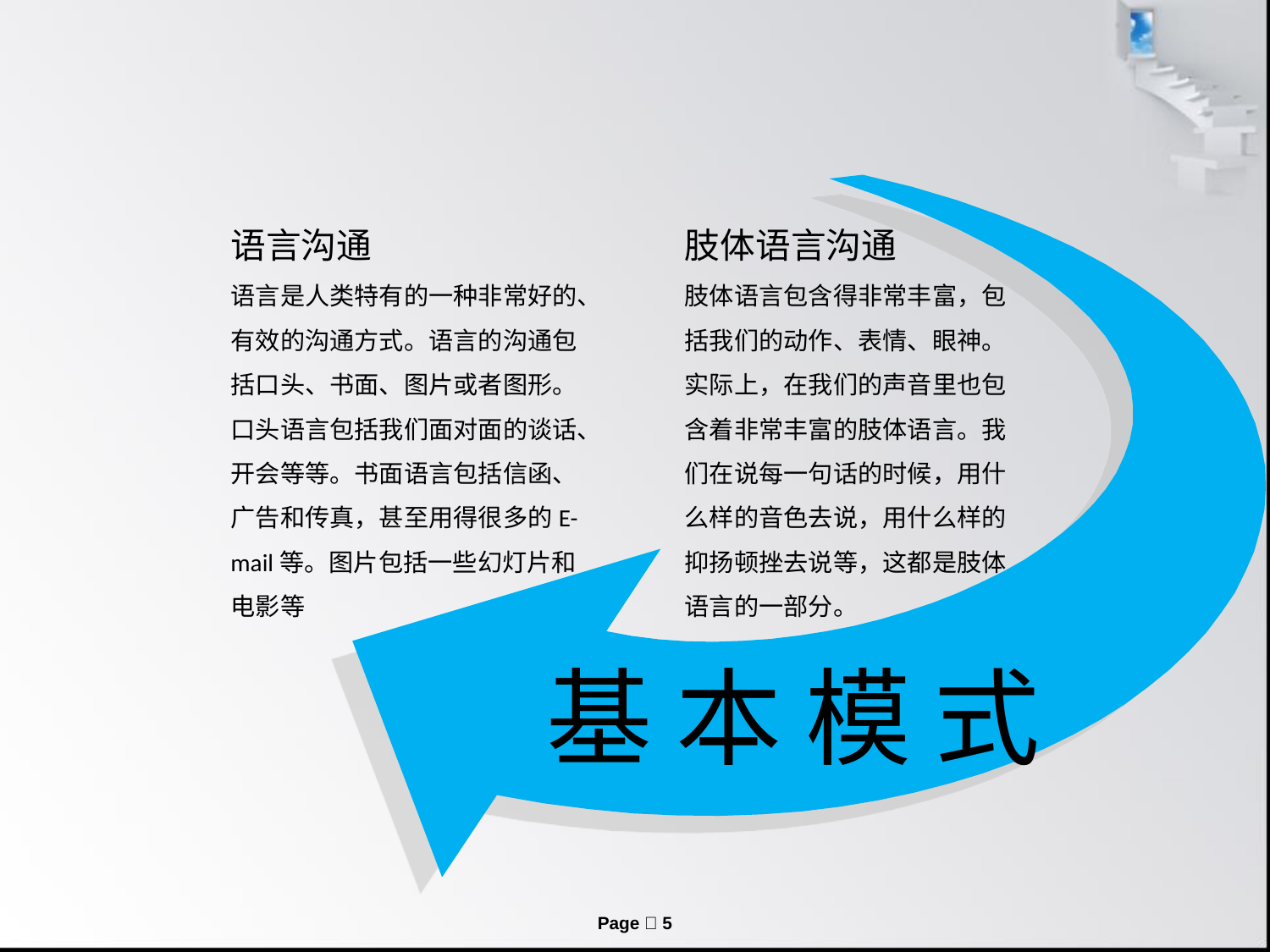

语言沟通
语言是人类特有的一种非常好的、有效的沟通方式。语言的沟通包括口头、书面、图片或者图形。
口头语言包括我们面对面的谈话、开会等等。书面语言包括信函、广告和传真，甚至用得很多的E-mail等。图片包括一些幻灯片和电影等
肢体语言沟通
肢体语言包含得非常丰富，包括我们的动作、表情、眼神。实际上，在我们的声音里也包含着非常丰富的肢体语言。我们在说每一句话的时候，用什么样的音色去说，用什么样的抑扬顿挫去说等，这都是肢体语言的一部分。
基 本 模 式